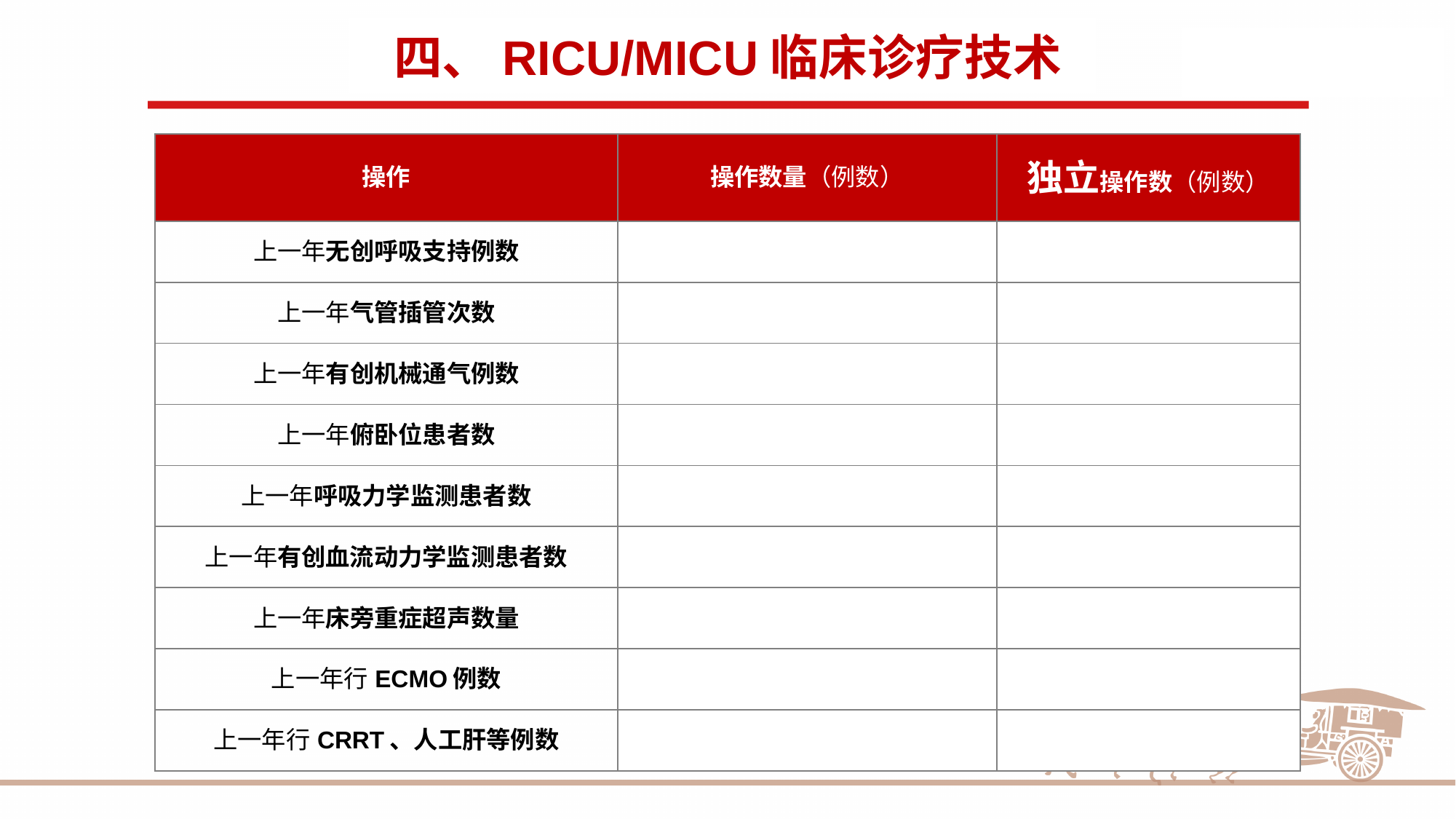

四、RICU/MICU临床诊疗技术
| 操作 | 操作数量（例数） | 独立操作数（例数） |
| --- | --- | --- |
| 上一年无创呼吸支持例数 |  |  |
| 上一年气管插管次数 |  |  |
| 上一年有创机械通气例数 |  |  |
| 上一年俯卧位患者数 |  |  |
| 上一年呼吸力学监测患者数 |  |  |
| 上一年有创血流动力学监测患者数 |  |  |
| 上一年床旁重症超声数量 |  |  |
| 上一年行ECMO例数 |  |  |
| 上一年行CRRT、人工肝等例数 |  |  |